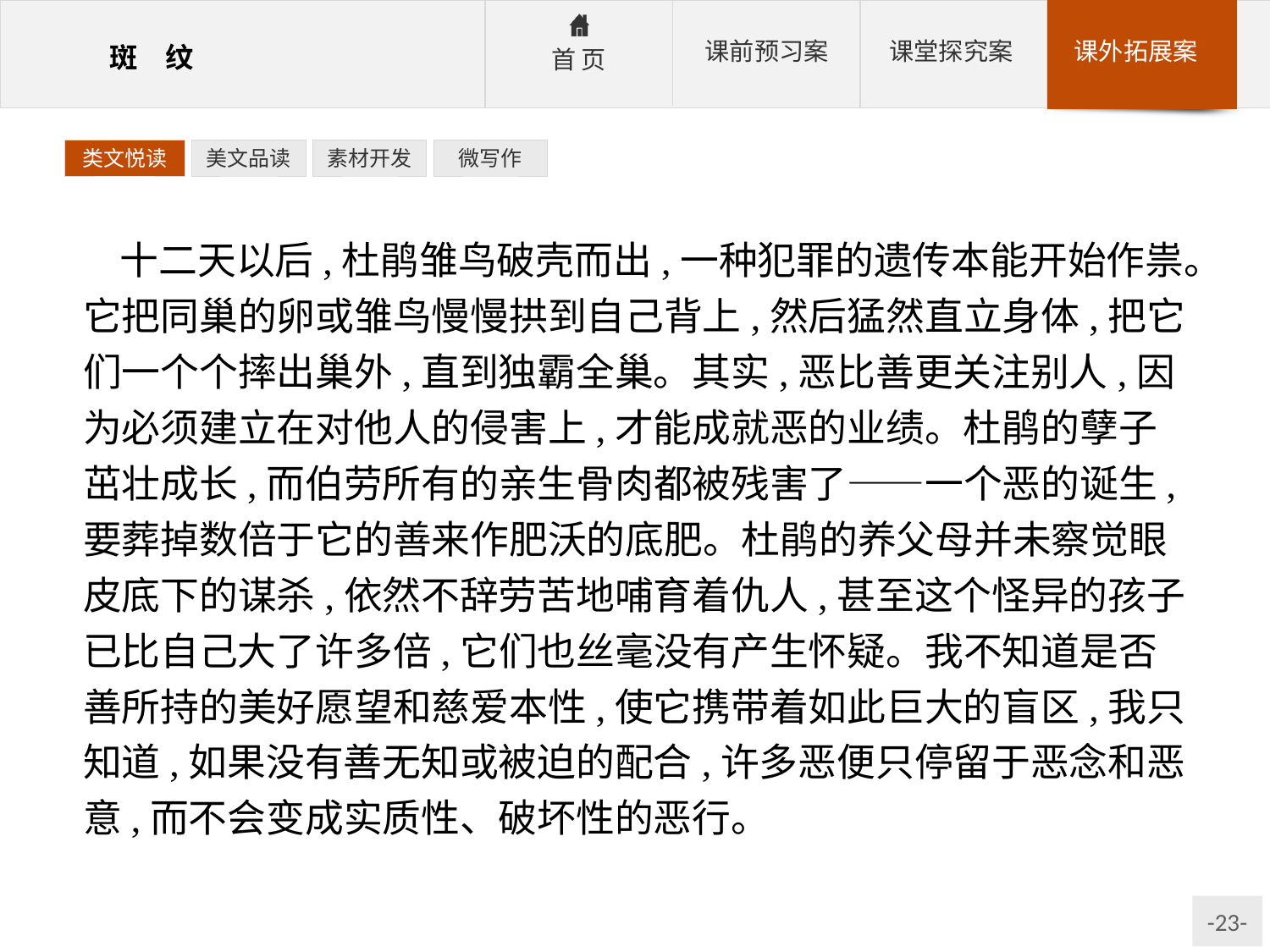

类文悦读
美文品读
素材开发
微写作
十二天以后,杜鹃雏鸟破壳而出,一种犯罪的遗传本能开始作祟。它把同巢的卵或雏鸟慢慢拱到自己背上,然后猛然直立身体,把它们一个个摔出巢外,直到独霸全巢。其实,恶比善更关注别人,因为必须建立在对他人的侵害上,才能成就恶的业绩。杜鹃的孽子茁壮成长,而伯劳所有的亲生骨肉都被残害了——一个恶的诞生,要葬掉数倍于它的善来作肥沃的底肥。杜鹃的养父母并未察觉眼皮底下的谋杀,依然不辞劳苦地哺育着仇人,甚至这个怪异的孩子已比自己大了许多倍,它们也丝毫没有产生怀疑。我不知道是否善所持的美好愿望和慈爱本性,使它携带着如此巨大的盲区,我只知道,如果没有善无知或被迫的配合,许多恶便只停留于恶念和恶意,而不会变成实质性、破坏性的恶行。